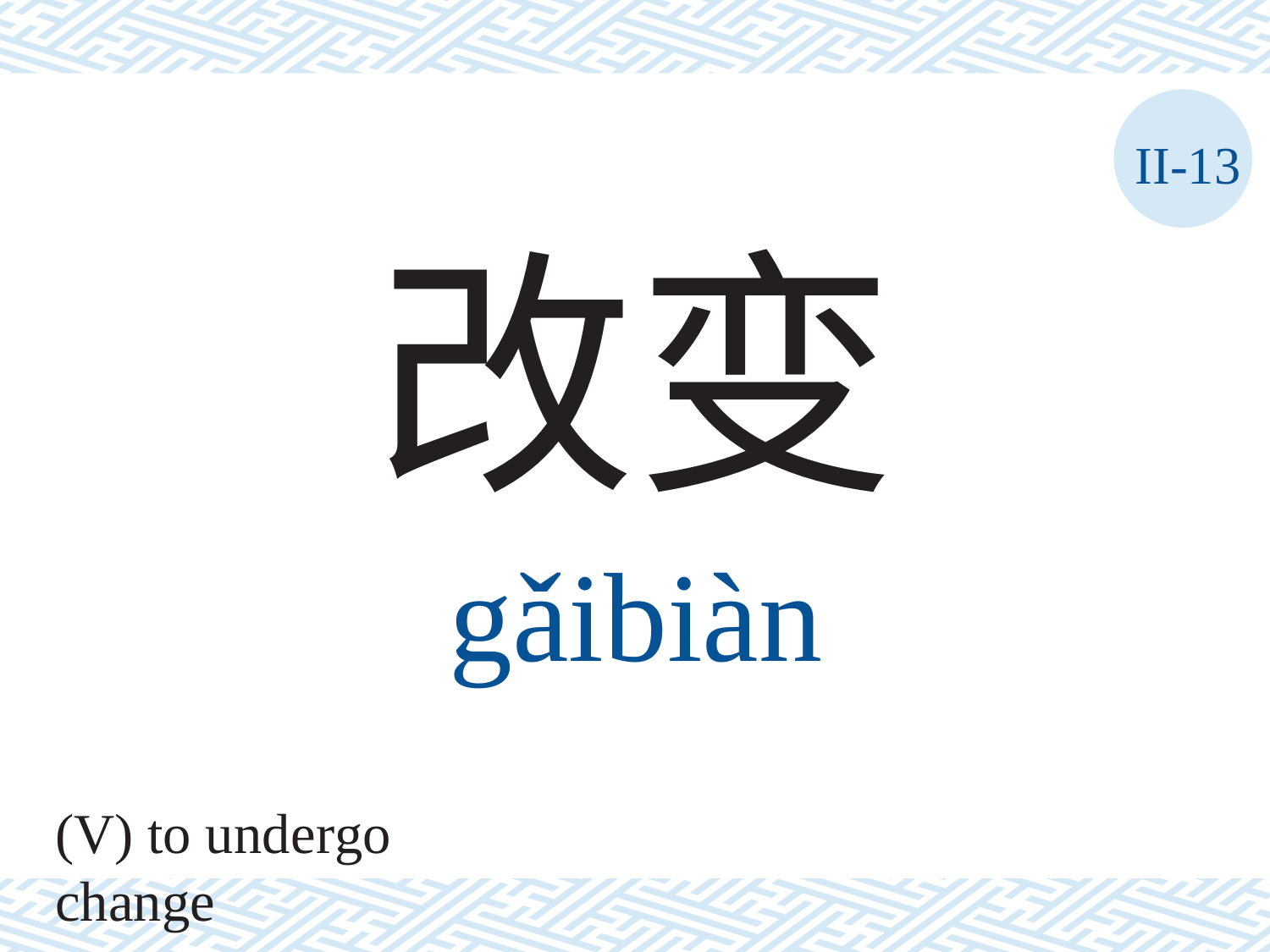

II-13
改变
gǎibiàn
(V) to undergo change